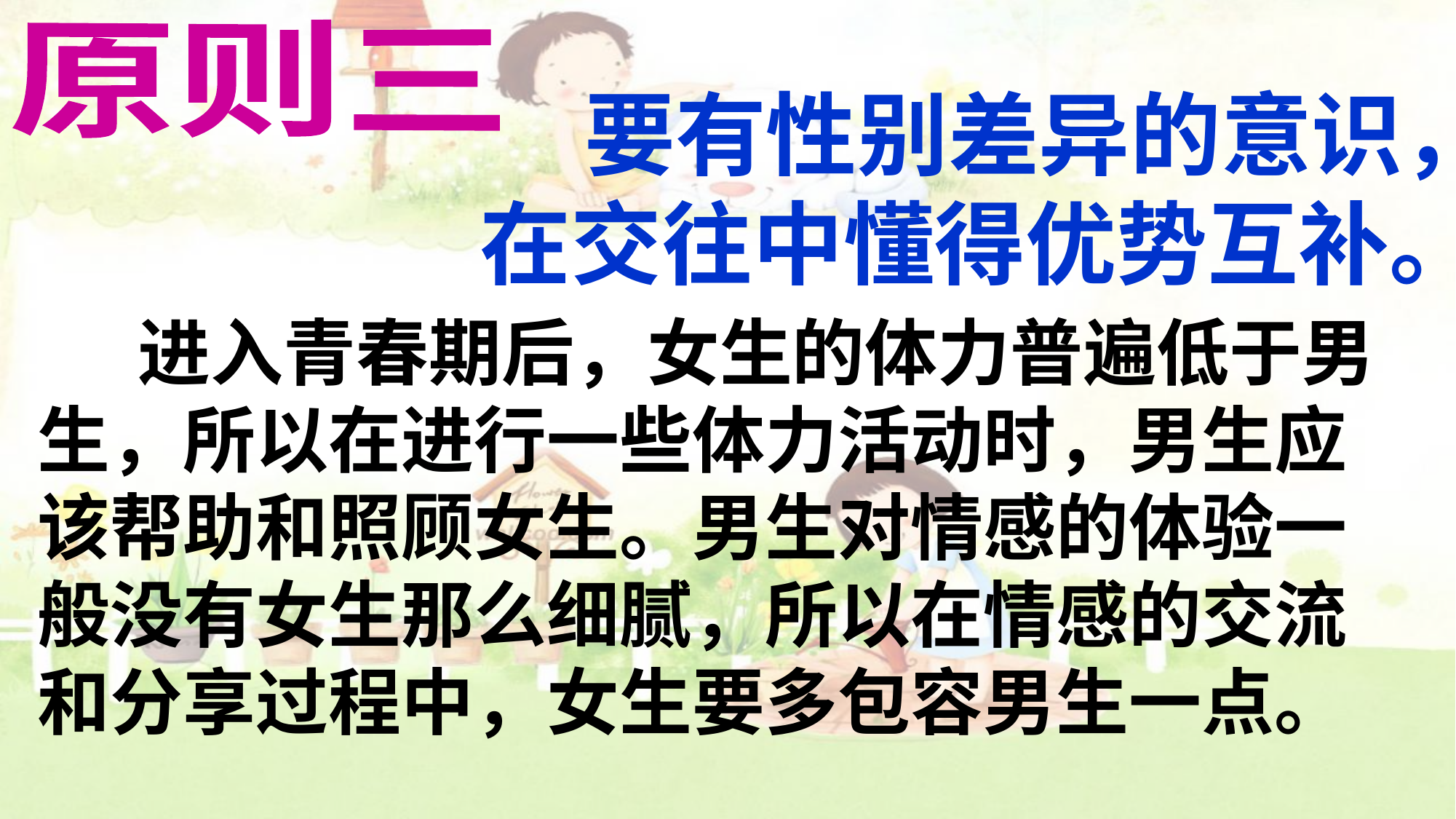

原则三
    要有性别差异的意识，在交往中懂得优势互补。
     进入青春期后，女生的体力普遍低于男生，所以在进行一些体力活动时，男生应该帮助和照顾女生。男生对情感的体验一般没有女生那么细腻，所以在情感的交流和分享过程中，女生要多包容男生一点。